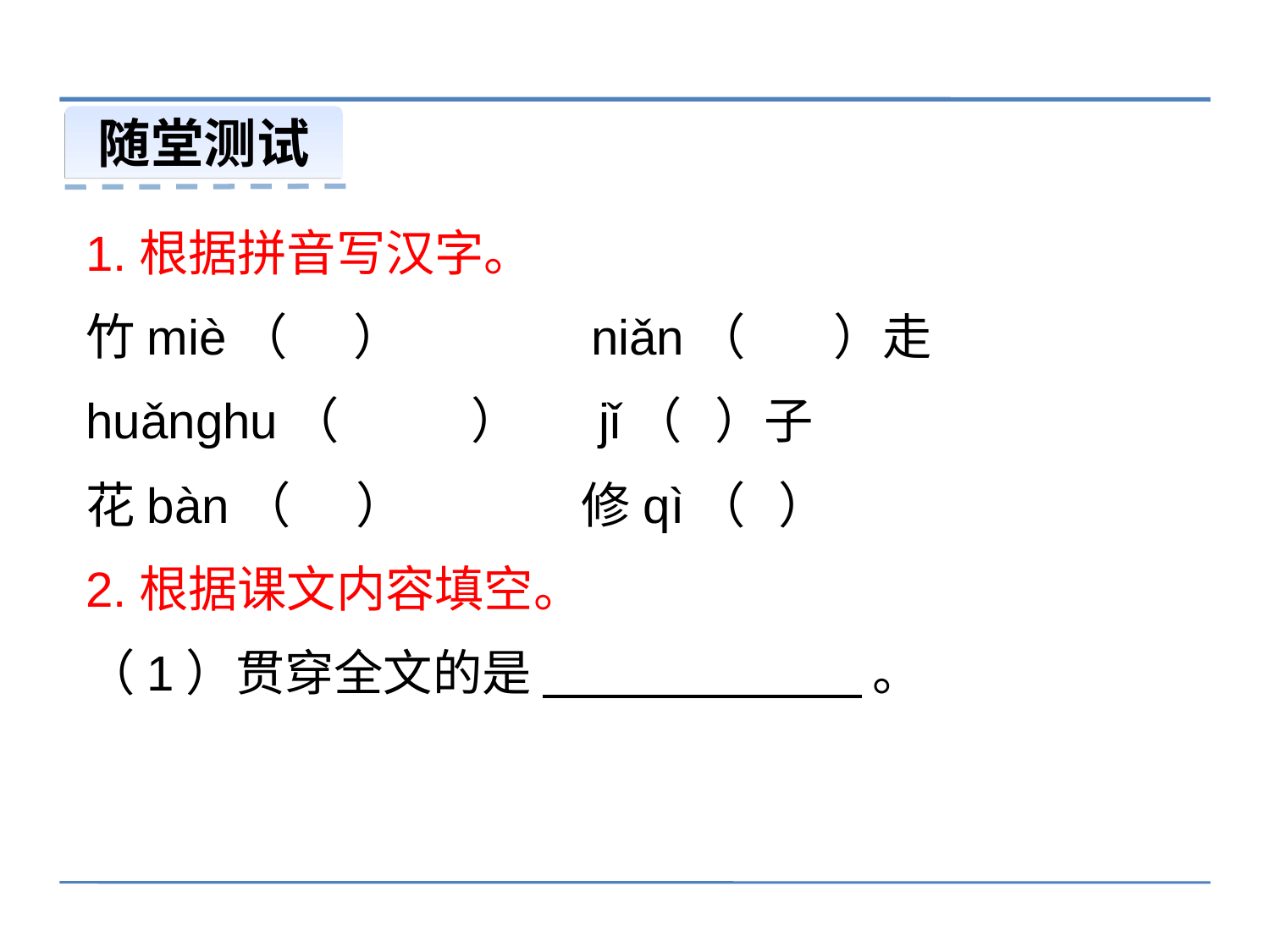

随堂测试

1.根据拼音写汉字。
竹miè（      ）                niǎn（        ）走
huǎnghu（            ）      jǐ（   ）子
花bàn（      ）                修qì（   ）
2.根据课文内容填空。
（1）贯穿全文的是                               。